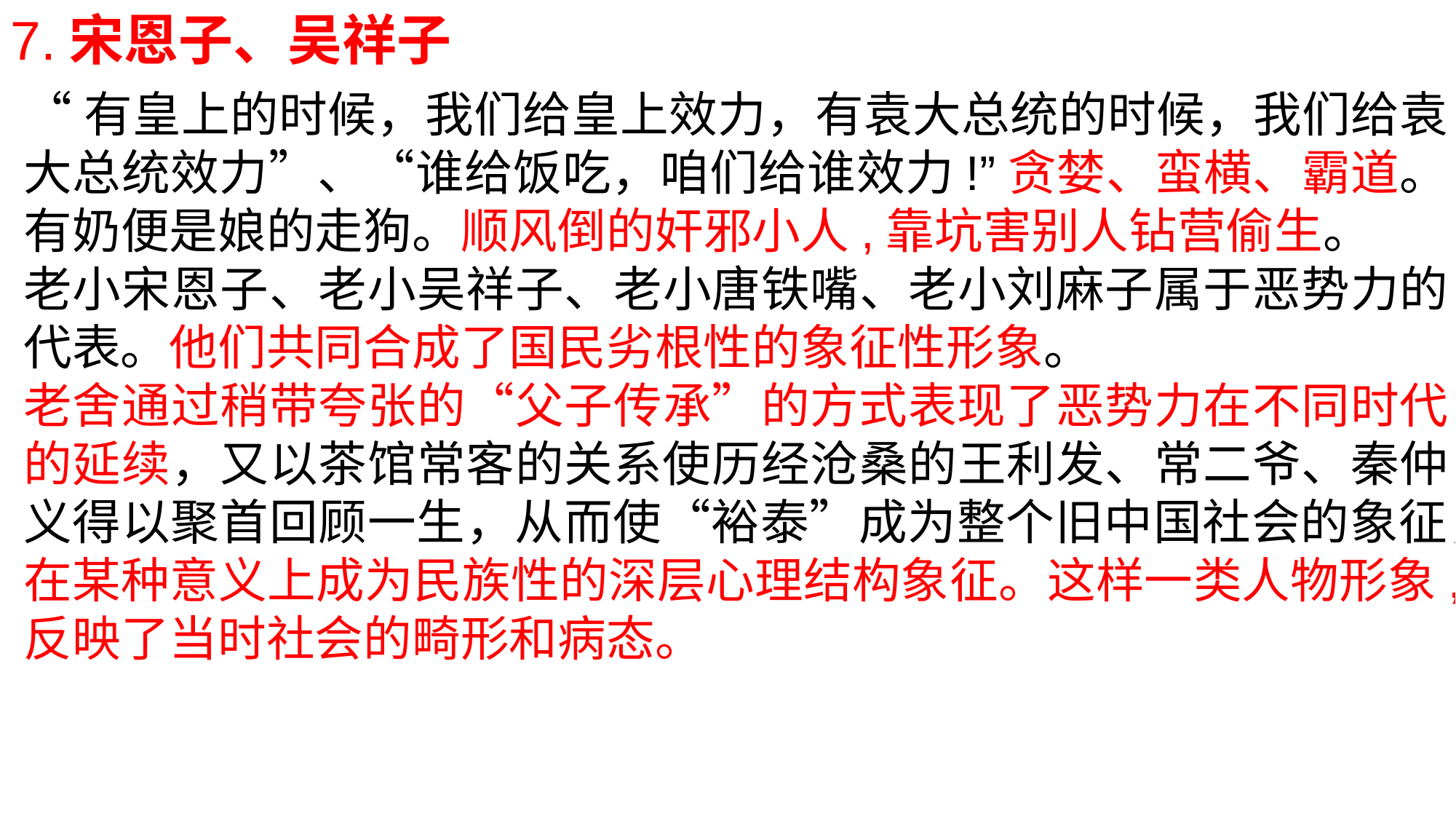

7.宋恩子、吴祥子
“有皇上的时候，我们给皇上效力，有袁大总统的时候，我们给袁大总统效力”、“谁给饭吃，咱们给谁效力!”贪婪、蛮横、霸道。有奶便是娘的走狗。顺风倒的奸邪小人,靠坑害别人钻营偷生。
老小宋恩子、老小吴祥子、老小唐铁嘴、老小刘麻子属于恶势力的代表。他们共同合成了国民劣根性的象征性形象。
老舍通过稍带夸张的“父子传承”的方式表现了恶势力在不同时代的延续，又以茶馆常客的关系使历经沧桑的王利发、常二爷、秦仲义得以聚首回顾一生，从而使“裕泰”成为整个旧中国社会的象征，在某种意义上成为民族性的深层心理结构象征。这样一类人物形象,反映了当时社会的畸形和病态。